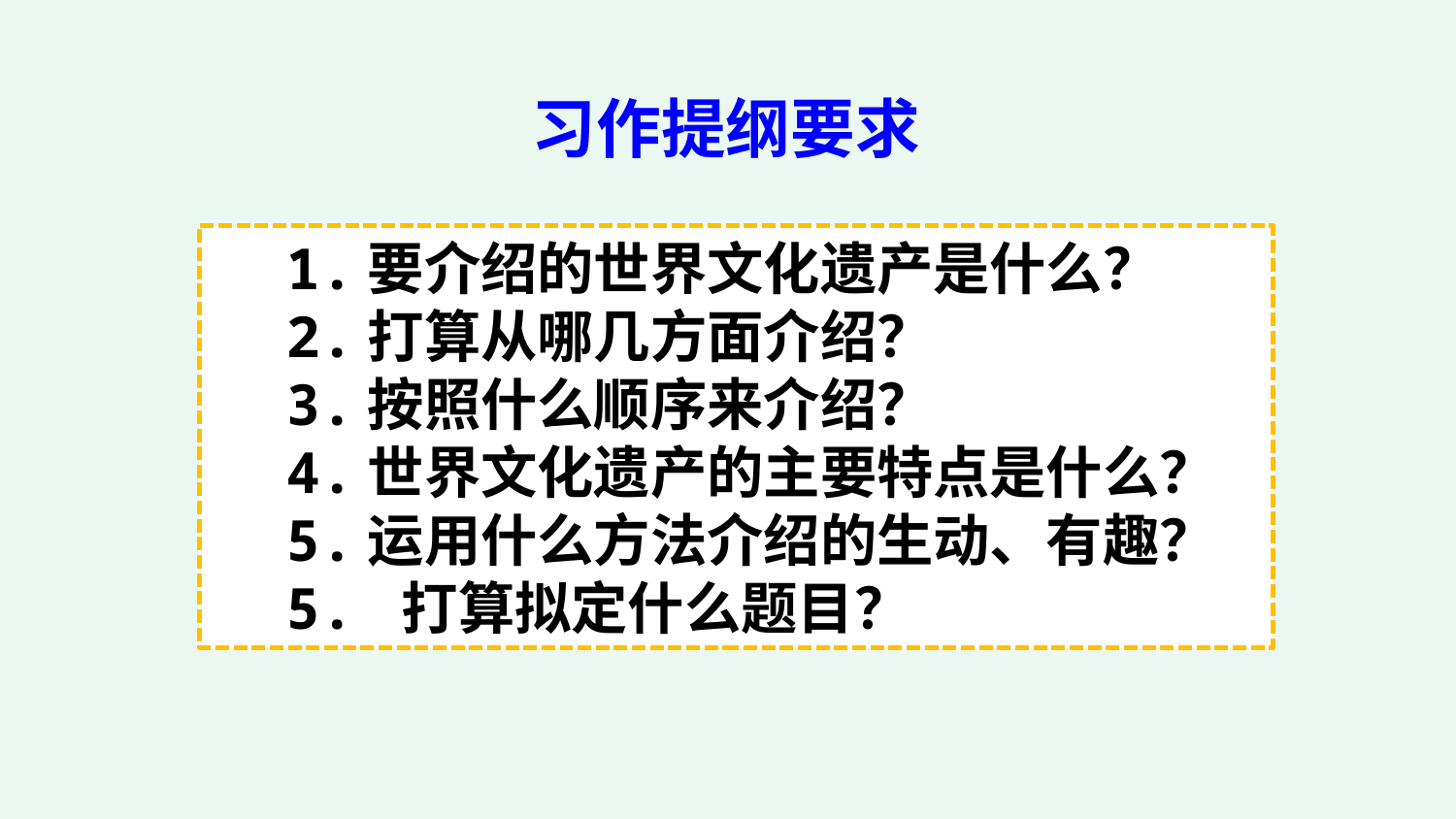

习作提纲要求
1.要介绍的世界文化遗产是什么？
2.打算从哪几方面介绍？
3.按照什么顺序来介绍？
4.世界文化遗产的主要特点是什么？
5.运用什么方法介绍的生动、有趣？
5. 打算拟定什么题目？